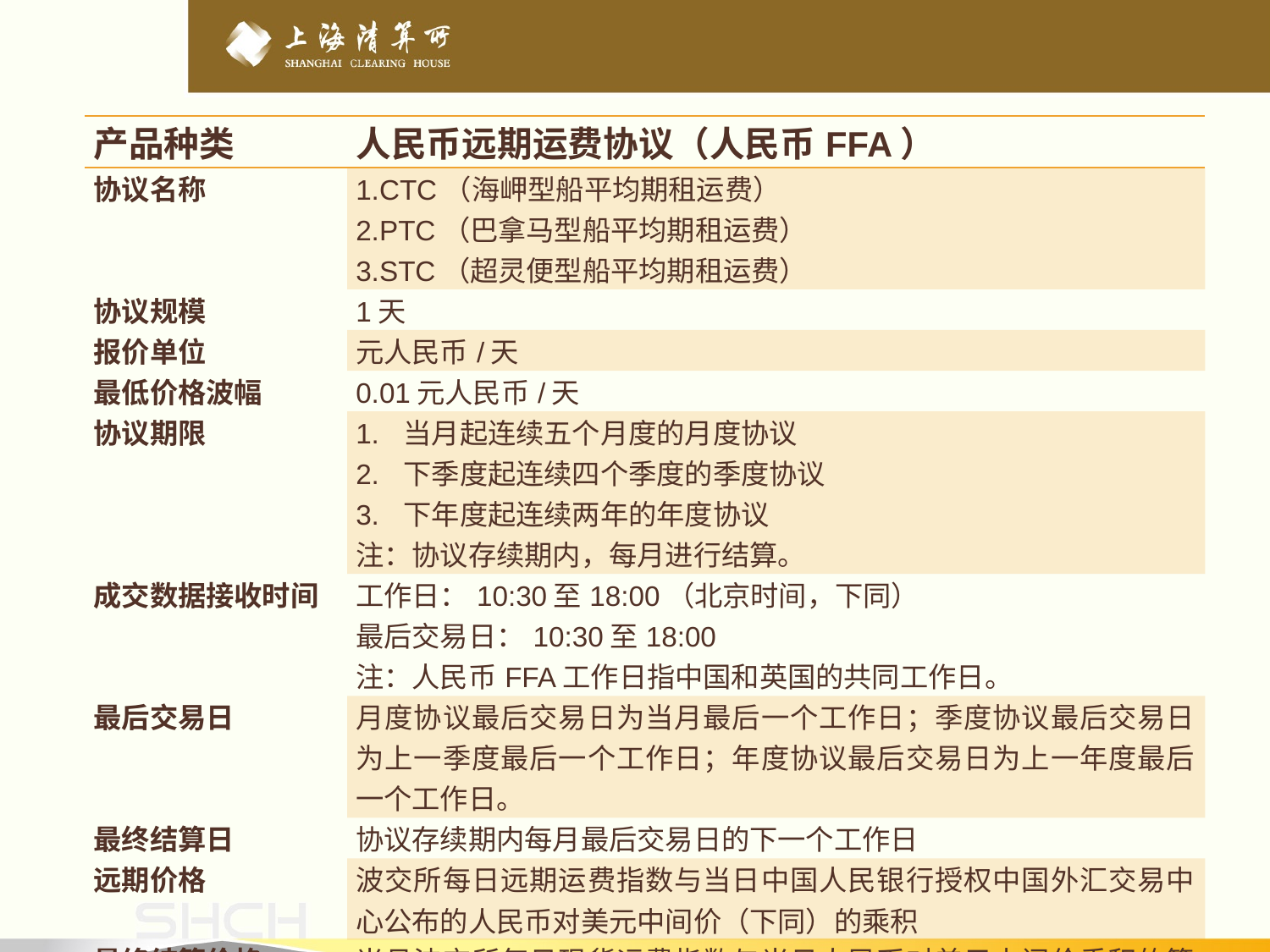

| 产品种类 | 人民币远期运费协议（人民币FFA） |
| --- | --- |
| 协议名称 | 1.CTC（海岬型船平均期租运费） 2.PTC（巴拿马型船平均期租运费） 3.STC（超灵便型船平均期租运费） |
| 协议规模 | 1天 |
| 报价单位 | 元人民币/天 |
| 最低价格波幅 | 0.01元人民币/天 |
| 协议期限 | 当月起连续五个月度的月度协议 下季度起连续四个季度的季度协议 下年度起连续两年的年度协议 注：协议存续期内，每月进行结算。 |
| 成交数据接收时间 | 工作日：10:30至18:00（北京时间，下同） 最后交易日：10:30至18:00 注：人民币FFA工作日指中国和英国的共同工作日。 |
| 最后交易日 | 月度协议最后交易日为当月最后一个工作日；季度协议最后交易日为上一季度最后一个工作日；年度协议最后交易日为上一年度最后一个工作日。 |
| 最终结算日 | 协议存续期内每月最后交易日的下一个工作日 |
| 远期价格 | 波交所每日远期运费指数与当日中国人民银行授权中国外汇交易中心公布的人民币对美元中间价（下同）的乘积 |
| 最终结算价格 | 当月波交所每日现货运费指数与当日人民币对美元中间价乘积的算术平均值。计算结果精确至小数点后2位。 |